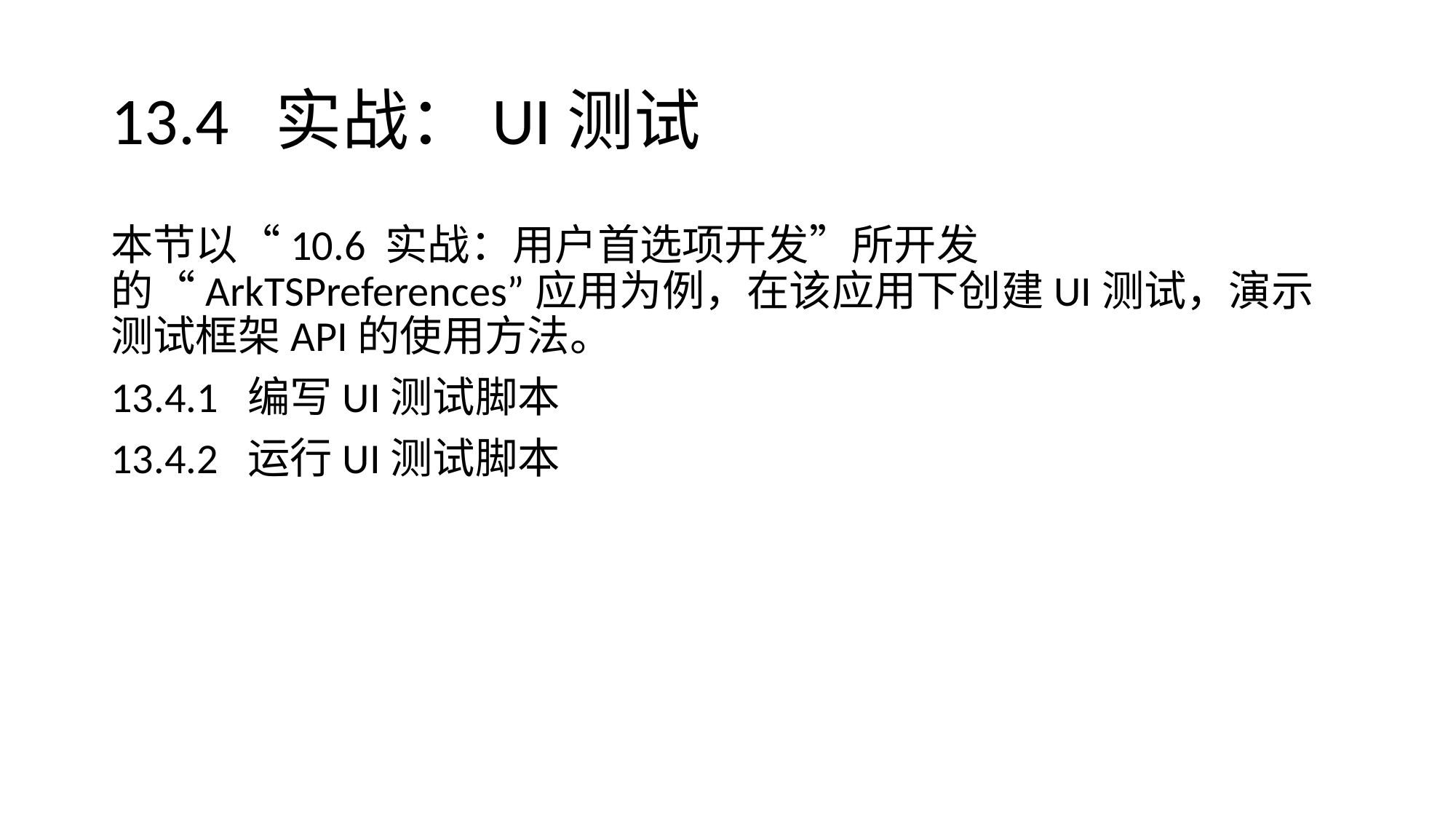

# 13.4  实战：UI测试
本节以“10.6 实战：用户首选项开发”所开发的“ArkTSPreferences”应用为例，在该应用下创建UI测试，演示测试框架API的使用方法。
13.4.1  编写UI测试脚本
13.4.2  运行UI测试脚本